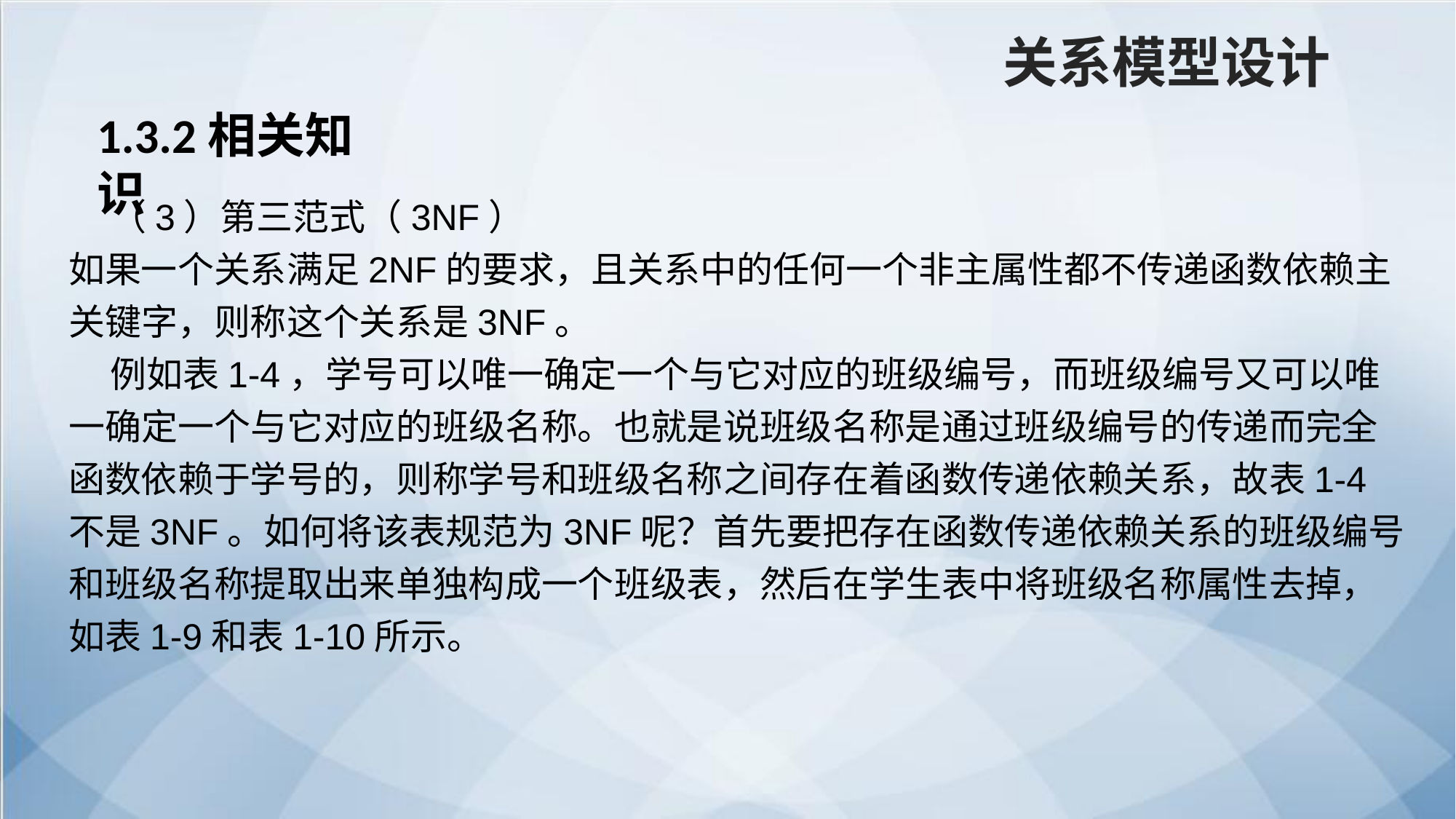

关系模型设计
1.3.2相关知识
    （3）第三范式（3NF）
如果一个关系满足2NF的要求，且关系中的任何一个非主属性都不传递函数依赖主关键字，则称这个关系是3NF。
    例如表1-4，学号可以唯一确定一个与它对应的班级编号，而班级编号又可以唯一确定一个与它对应的班级名称。也就是说班级名称是通过班级编号的传递而完全函数依赖于学号的，则称学号和班级名称之间存在着函数传递依赖关系，故表1-4不是3NF。如何将该表规范为3NF呢？首先要把存在函数传递依赖关系的班级编号和班级名称提取出来单独构成一个班级表，然后在学生表中将班级名称属性去掉，如表1-9和表1-10所示。